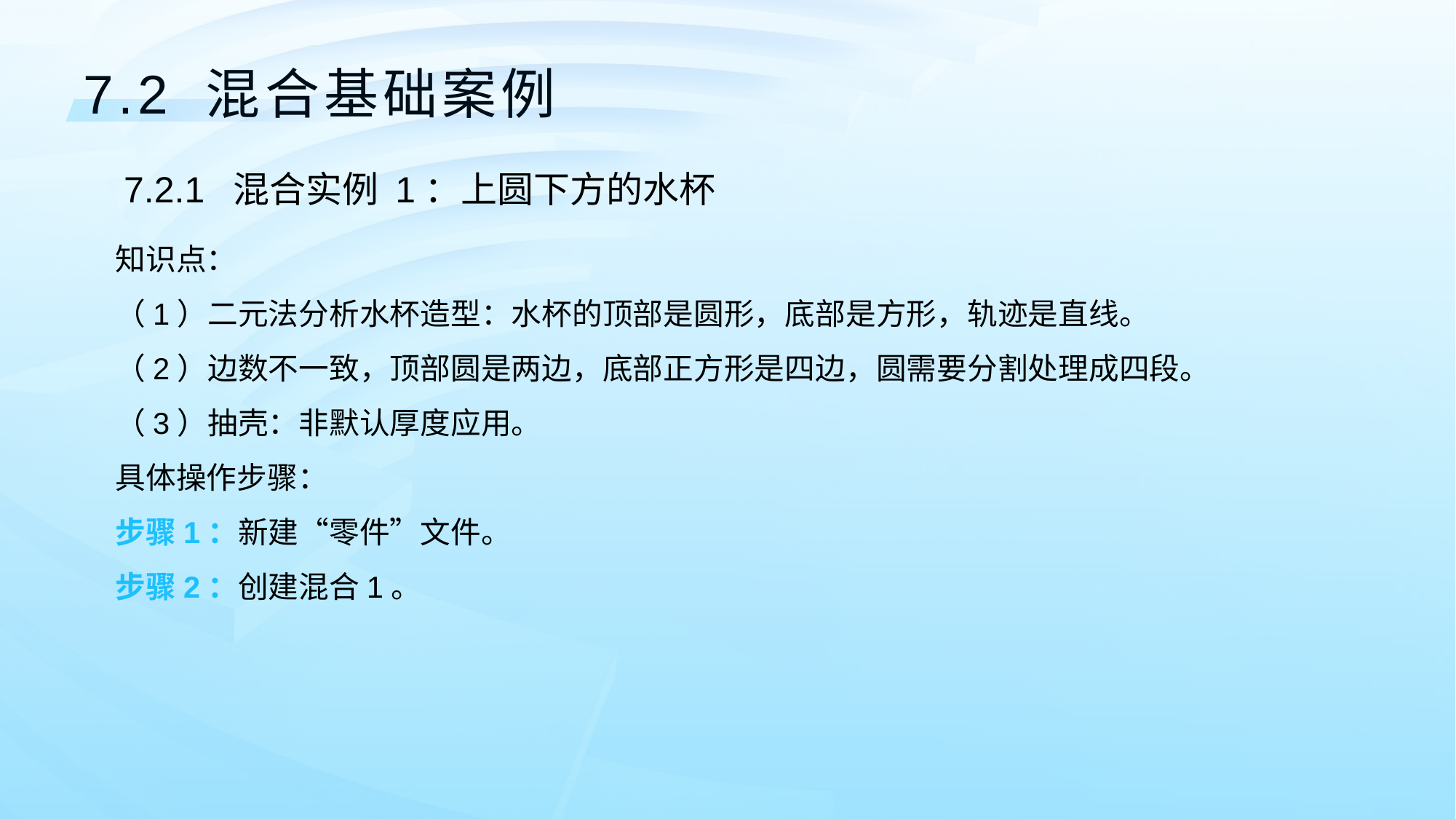

7.2 混合基础案例
7.2.1	混合实例 1：上圆下方的水杯
知识点：
（1）二元法分析水杯造型：水杯的顶部是圆形，底部是方形，轨迹是直线。
（2）边数不一致，顶部圆是两边，底部正方形是四边，圆需要分割处理成四段。
（3）抽壳：非默认厚度应用。
具体操作步骤：
步骤1：新建“零件”文件。
步骤2：创建混合1。